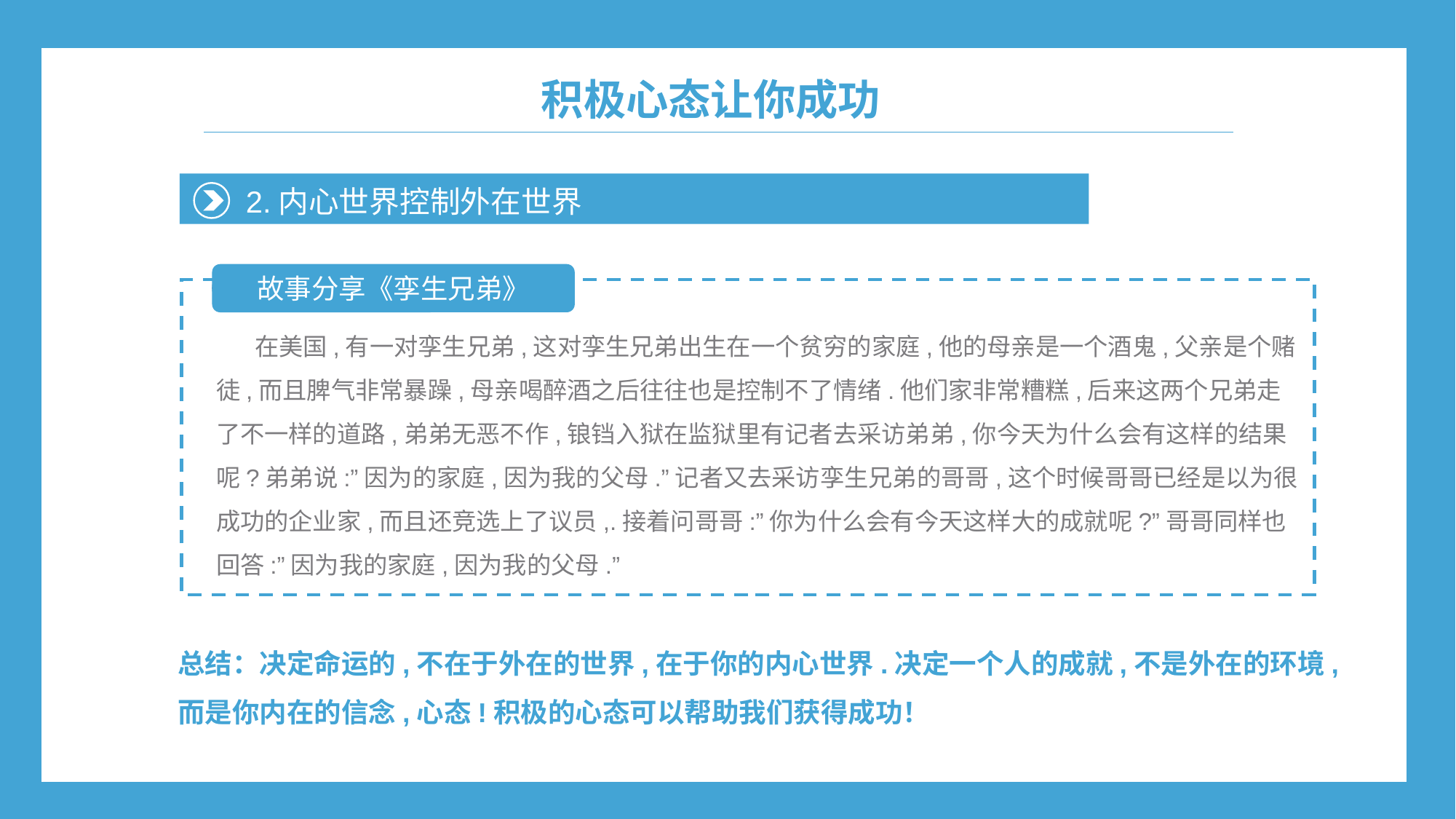

积极心态让你成功

2.内心世界控制外在世界

故事分享《孪生兄弟》

      在美国,有一对孪生兄弟,这对孪生兄弟出生在一个贫穷的家庭,他的母亲是一个酒鬼,父亲是个赌徒,而且脾气非常暴躁,母亲喝醉酒之后往往也是控制不了情绪.他们家非常糟糕,后来这两个兄弟走了不一样的道路,弟弟无恶不作,锒铛入狱在监狱里有记者去采访弟弟,你今天为什么会有这样的结果呢?弟弟说:”因为的家庭,因为我的父母.”记者又去采访孪生兄弟的哥哥,这个时候哥哥已经是以为很成功的企业家,而且还竞选上了议员,.接着问哥哥:”你为什么会有今天这样大的成就呢?”哥哥同样也回答:”因为我的家庭,因为我的父母.”
总结：决定命运的,不在于外在的世界,在于你的内心世界.决定一个人的成就,不是外在的环境,而是你内在的信念,心态!积极的心态可以帮助我们获得成功！